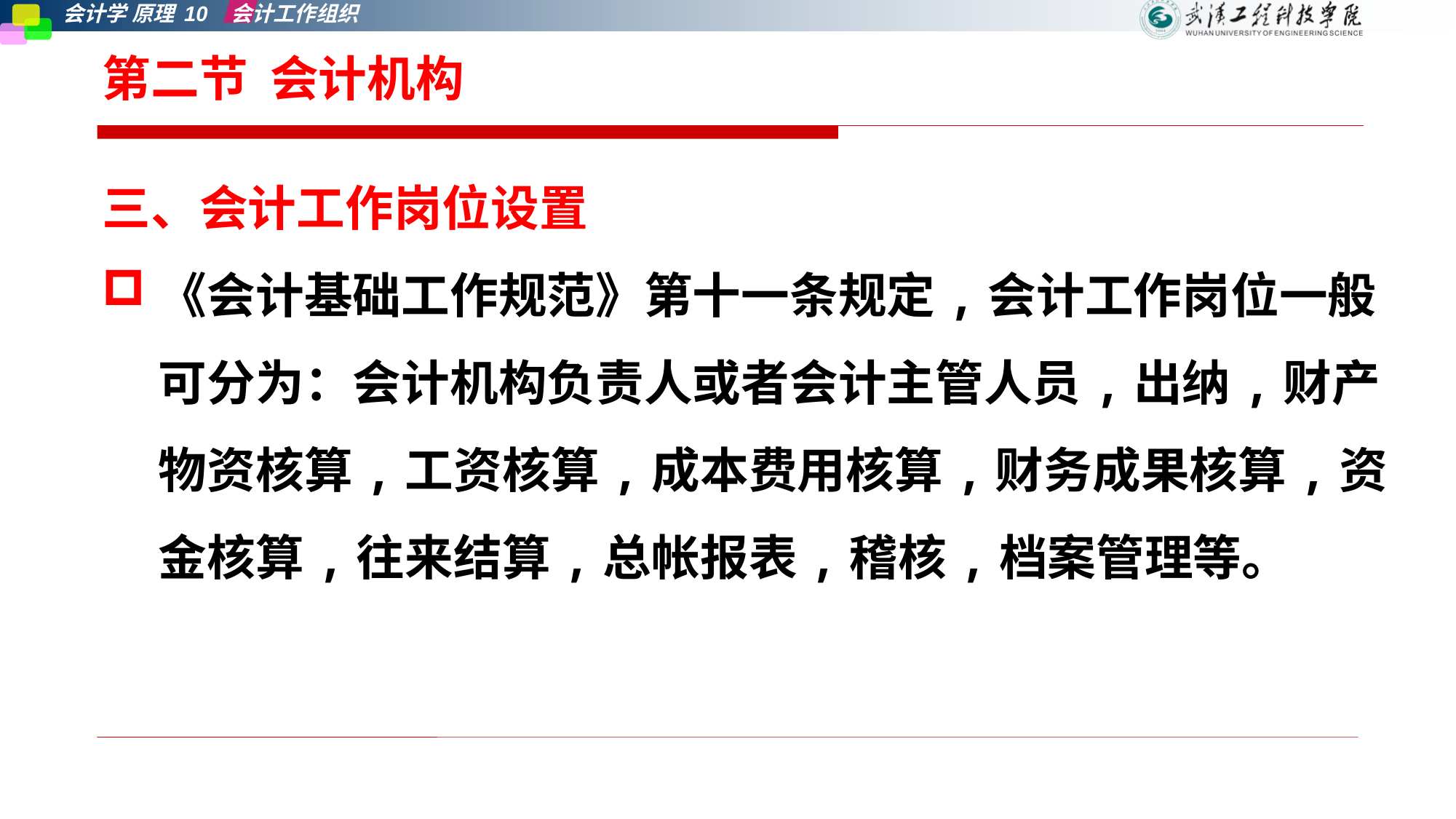

# 第二节  会计机构
三、会计工作岗位设置
《会计基础工作规范》第十一条规定,会计工作岗位一般可分为：会计机构负责人或者会计主管人员,出纳,财产物资核算,工资核算,成本费用核算,财务成果核算,资金核算,往来结算,总帐报表,稽核,档案管理等。